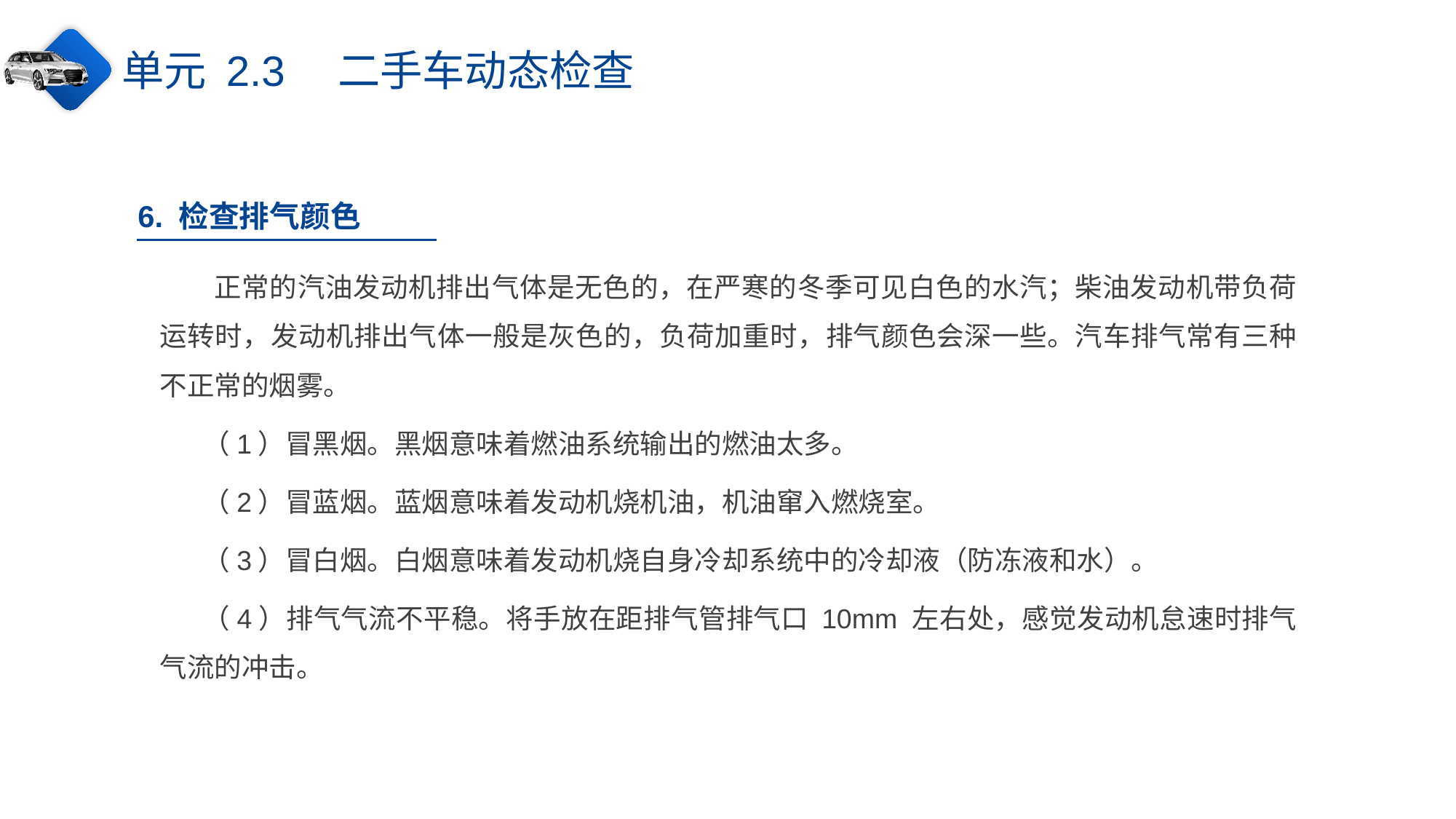

单元 2.3　二手车动态检查
6. 检查排气颜色
正常的汽油发动机排出气体是无色的，在严寒的冬季可见白色的水汽；柴油发动机带负荷运转时，发动机排出气体一般是灰色的，负荷加重时，排气颜色会深一些。汽车排气常有三种不正常的烟雾。
（1）冒黑烟。黑烟意味着燃油系统输出的燃油太多。
（2）冒蓝烟。蓝烟意味着发动机烧机油，机油窜入燃烧室。
（3）冒白烟。白烟意味着发动机烧自身冷却系统中的冷却液（防冻液和水）。
（4）排气气流不平稳。将手放在距排气管排气口 10mm 左右处，感觉发动机怠速时排气气流的冲击。